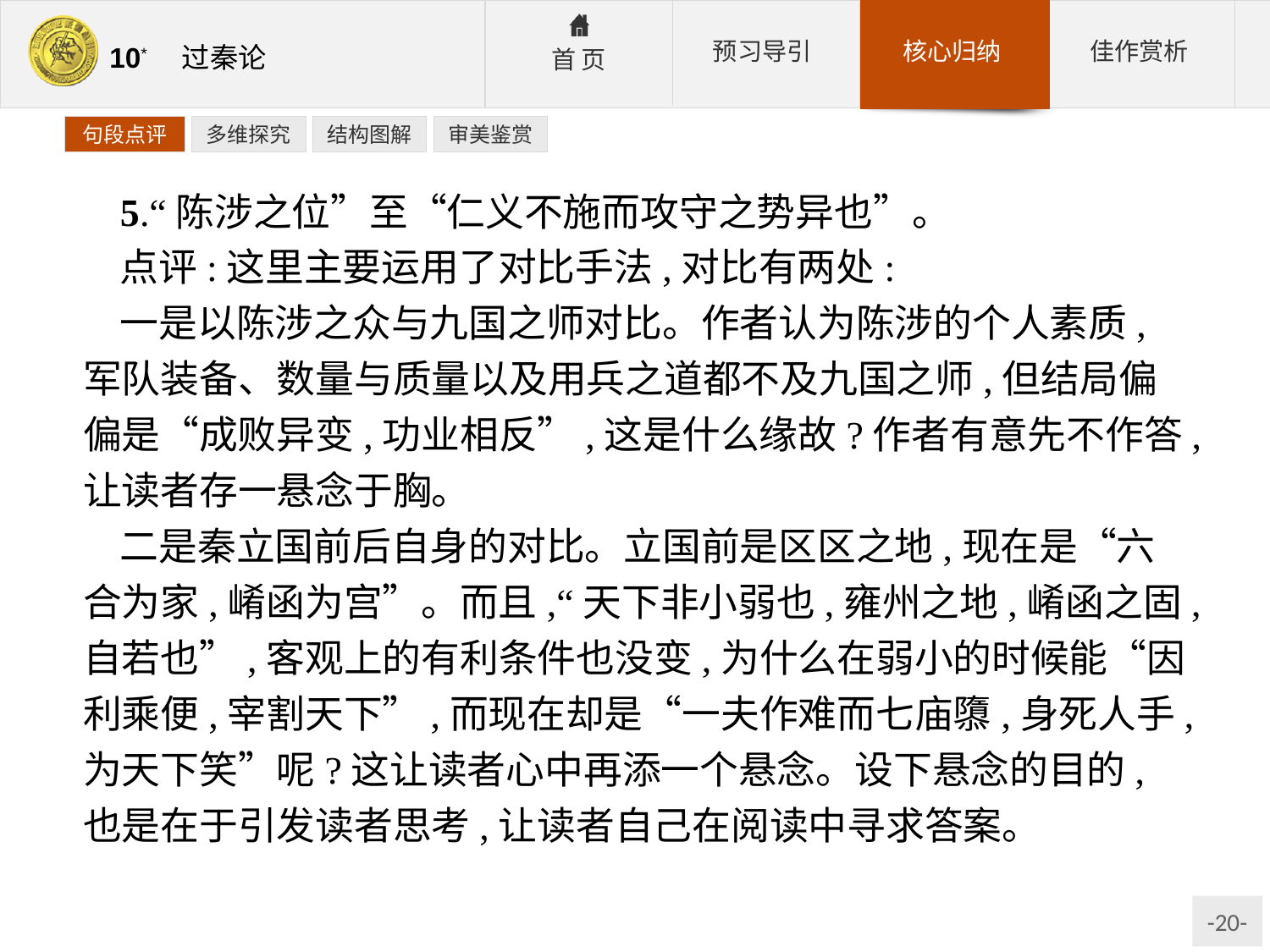

句段点评
多维探究
结构图解
审美鉴赏
5.“陈涉之位”至“仁义不施而攻守之势异也”。
点评:这里主要运用了对比手法,对比有两处:
一是以陈涉之众与九国之师对比。作者认为陈涉的个人素质,军队装备、数量与质量以及用兵之道都不及九国之师,但结局偏偏是“成败异变,功业相反”,这是什么缘故?作者有意先不作答,让读者存一悬念于胸。
二是秦立国前后自身的对比。立国前是区区之地,现在是“六合为家,崤函为宫”。而且,“天下非小弱也,雍州之地,崤函之固,自若也”,客观上的有利条件也没变,为什么在弱小的时候能“因利乘便,宰割天下”,而现在却是“一夫作难而七庙隳,身死人手,为天下笑”呢?这让读者心中再添一个悬念。设下悬念的目的,也是在于引发读者思考,让读者自己在阅读中寻求答案。